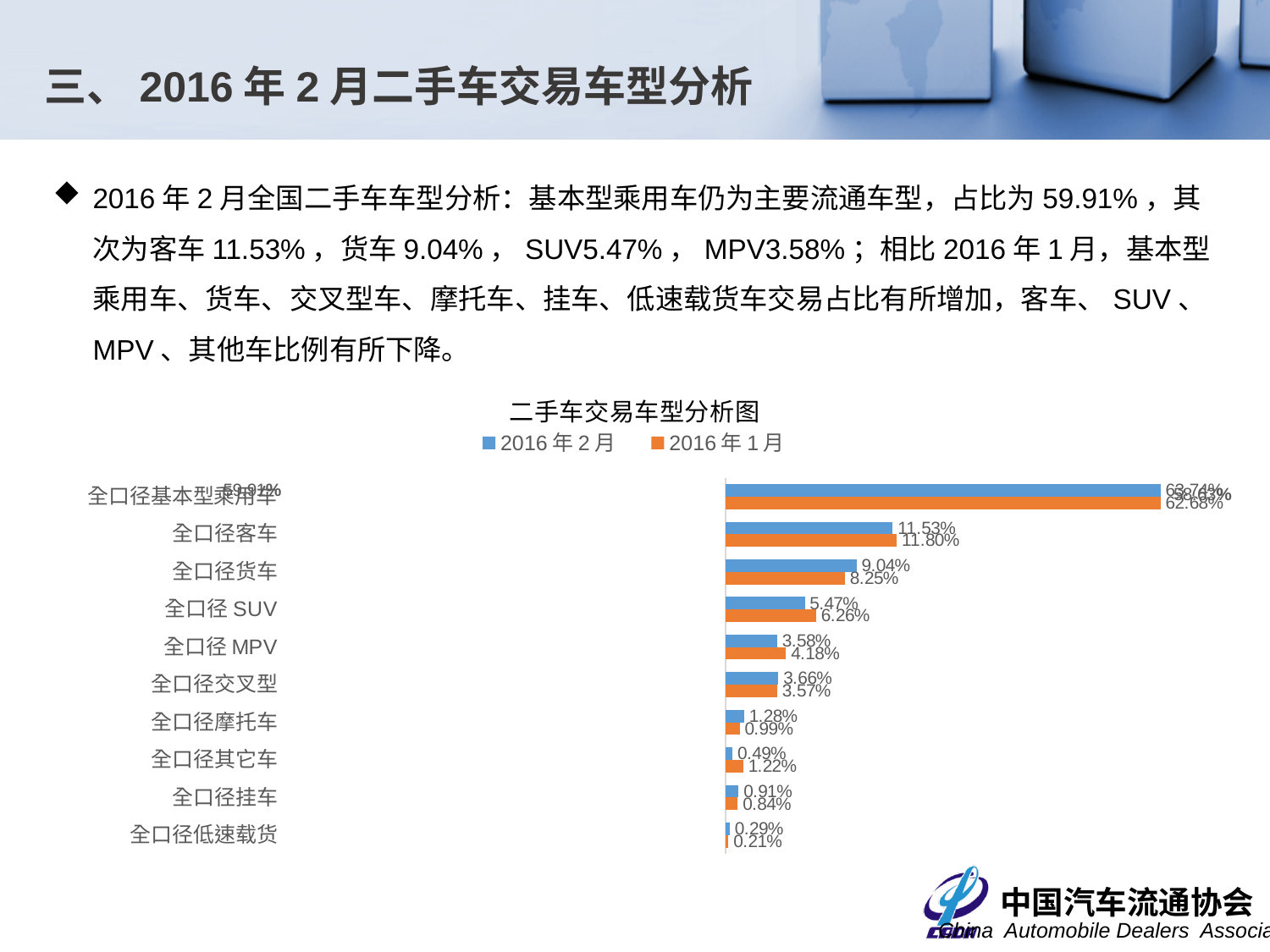

三、2016年2月二手车交易车型分析
2016年2月全国二手车车型分析：基本型乘用车仍为主要流通车型，占比为59.91%，其次为客车11.53%，货车9.04%，SUV5.47%，MPV3.58%；相比2016年1月，基本型乘用车、货车、交叉型车、摩托车、挂车、低速载货车交易占比有所增加，客车、SUV、MPV、其他车比例有所下降。

### Chart: 二手车交易车型分析图

| Category | 2016年1月 | 2016年2月 |
|---|---|---|
| 全口径低速载货 | 0.0021072528442952236 | 0.0029385460585153985 |
| 全口径挂车 | 0.008431491957338987 | 0.0091212331534294 |
| 全口径其它车 | 0.01223298104960789 | 0.004946494980990959 |
| 全口径摩托车 | 0.009880150769662015 | 0.012833262545796075 |
| 全口径交叉型 | 0.035664541222901205 | 0.03657125887865638 |
| 全口径MPV | 0.041775450442349454 | 0.0357528858870369 |
| 全口径SUV | 0.06259371941909778 | 0.05471358671818623 |
| 全口径货车 | 0.08246812764569372 | 0.09040777074506473 |
| 全口径客车 | 0.1180173218912439 | 0.11532843690758601 |
| 全口径基本型乘用车 | 0.6268289627578097 | 0.6373865241247376 |